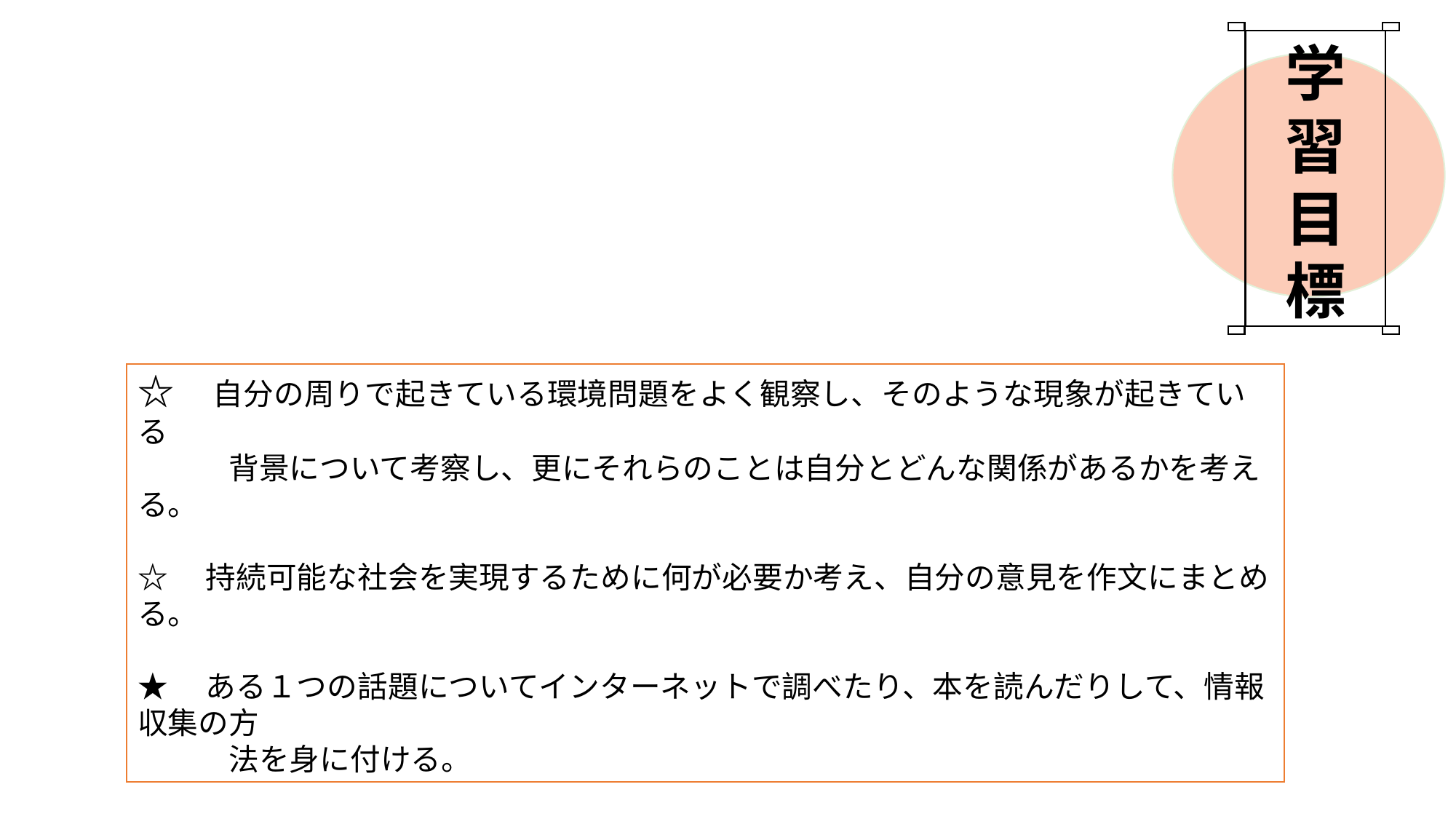

学習目標

☆　自分の周りで起きている環境問題をよく観察し、そのような現象が起きている
　　　背景について考察し、更にそれらのことは自分とどんな関係があるかを考える。

☆　持続可能な社会を実現するために何が必要か考え、自分の意見を作文にまとめる。

★　ある１つの話題についてインターネットで調べたり、本を読んだりして、情報収集の方
　　　法を身に付ける。